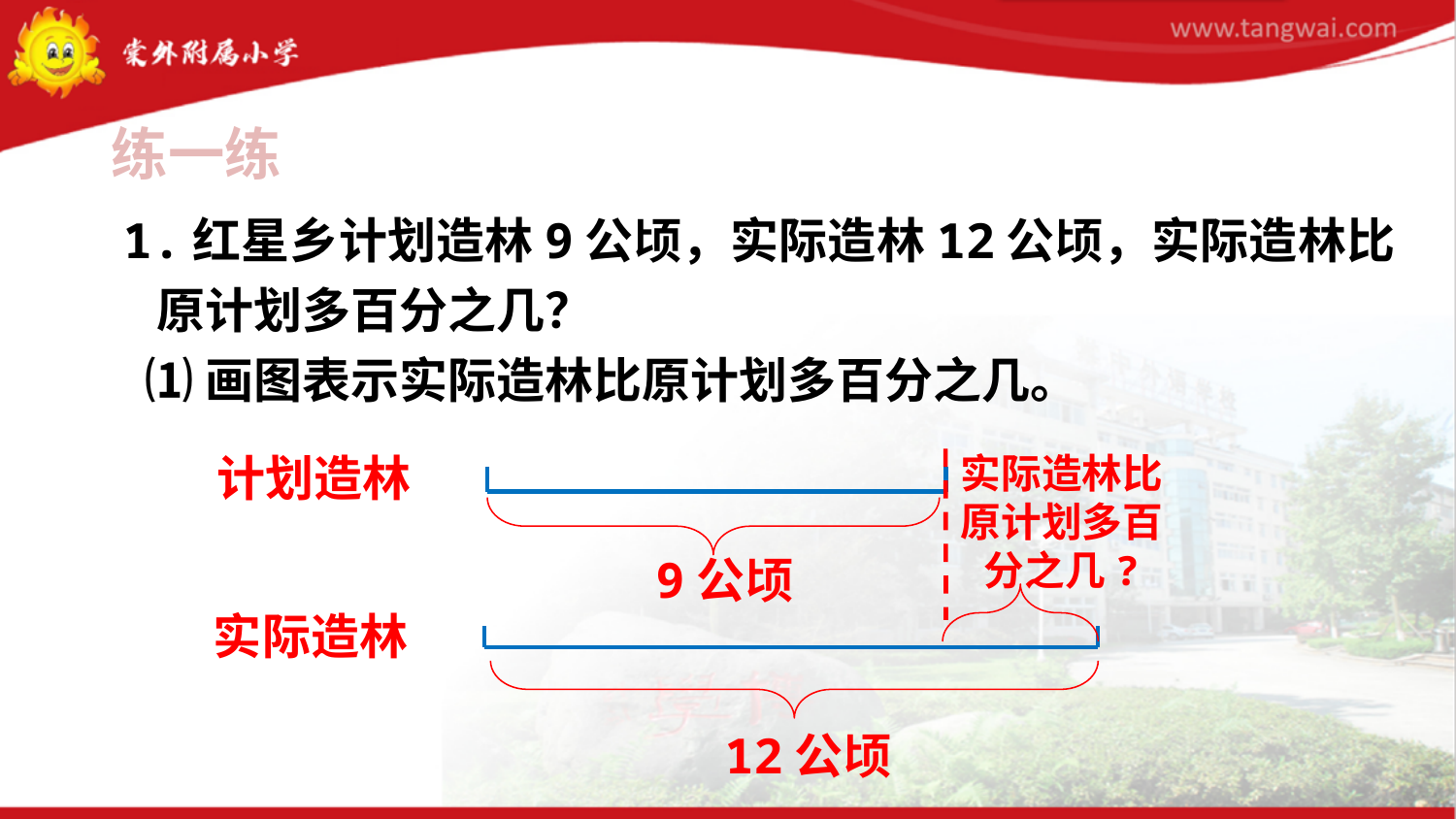

练一练
1.红星乡计划造林9公顷，实际造林12公顷，实际造林比
  原计划多百分之几？
  ⑴画图表示实际造林比原计划多百分之几。

计划造林
实际造林比原计划多百分之几?

9公顷
实际造林
12公顷